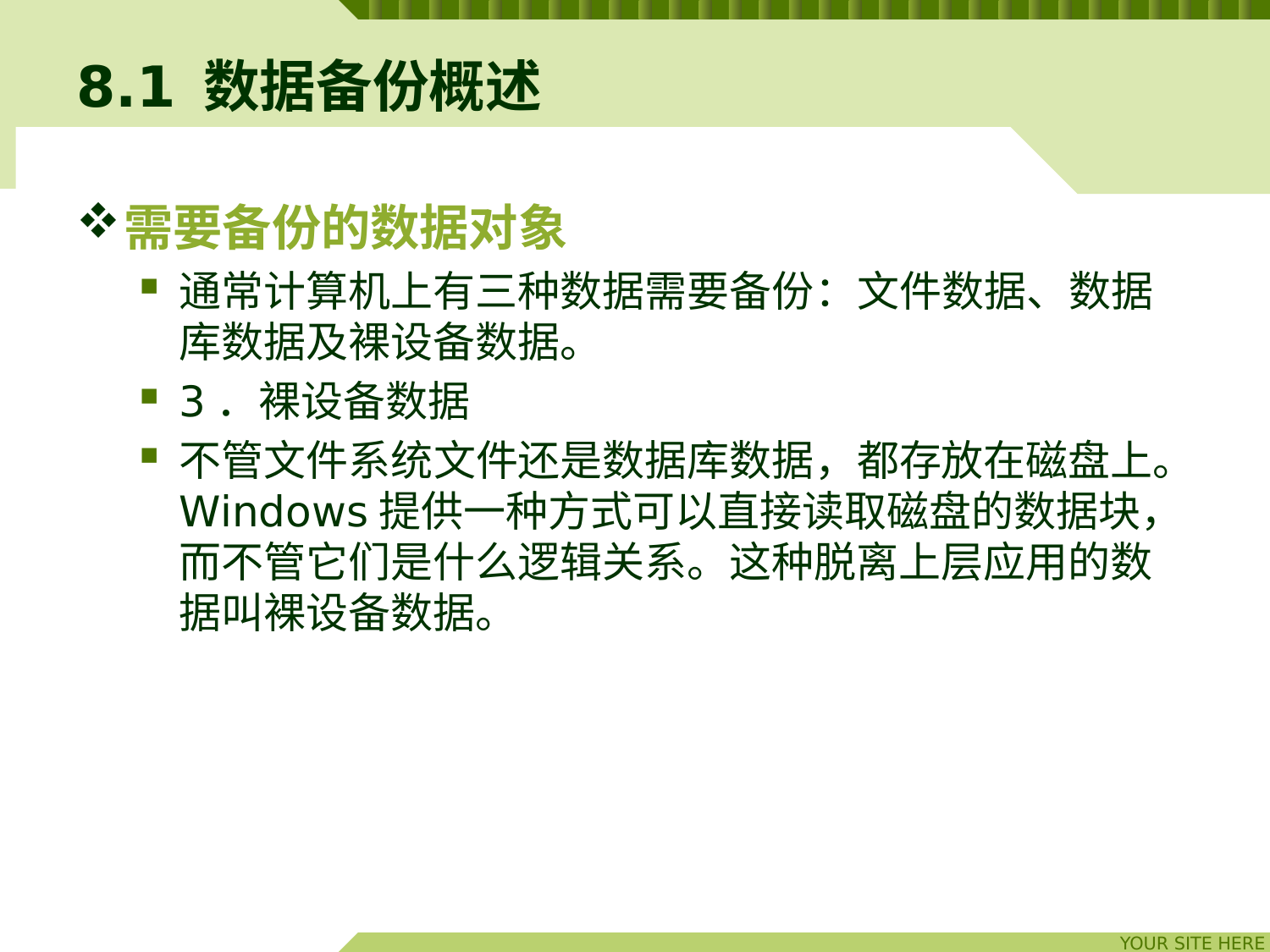

# 8.1	数据备份概述
需要备份的数据对象
通常计算机上有三种数据需要备份：文件数据、数据库数据及裸设备数据。
3．裸设备数据
不管文件系统文件还是数据库数据，都存放在磁盘上。Windows提供一种方式可以直接读取磁盘的数据块，而不管它们是什么逻辑关系。这种脱离上层应用的数据叫裸设备数据。